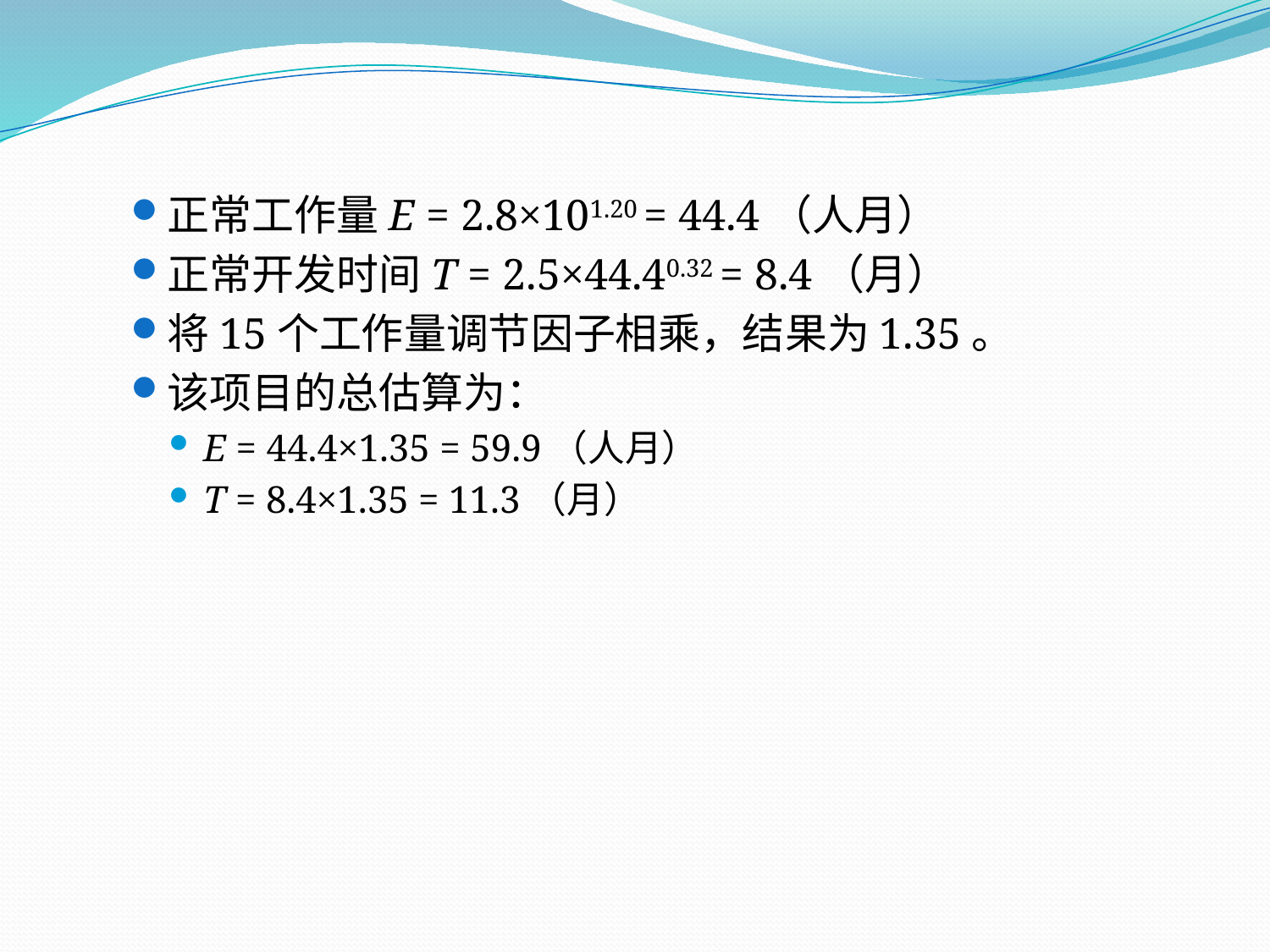

正常工作量E = 2.8×101.20 = 44.4（人月）
正常开发时间T = 2.5×44.40.32 = 8.4（月）
将15个工作量调节因子相乘，结果为1.35。
该项目的总估算为：
E = 44.4×1.35 = 59.9（人月）
T = 8.4×1.35 = 11.3（月）